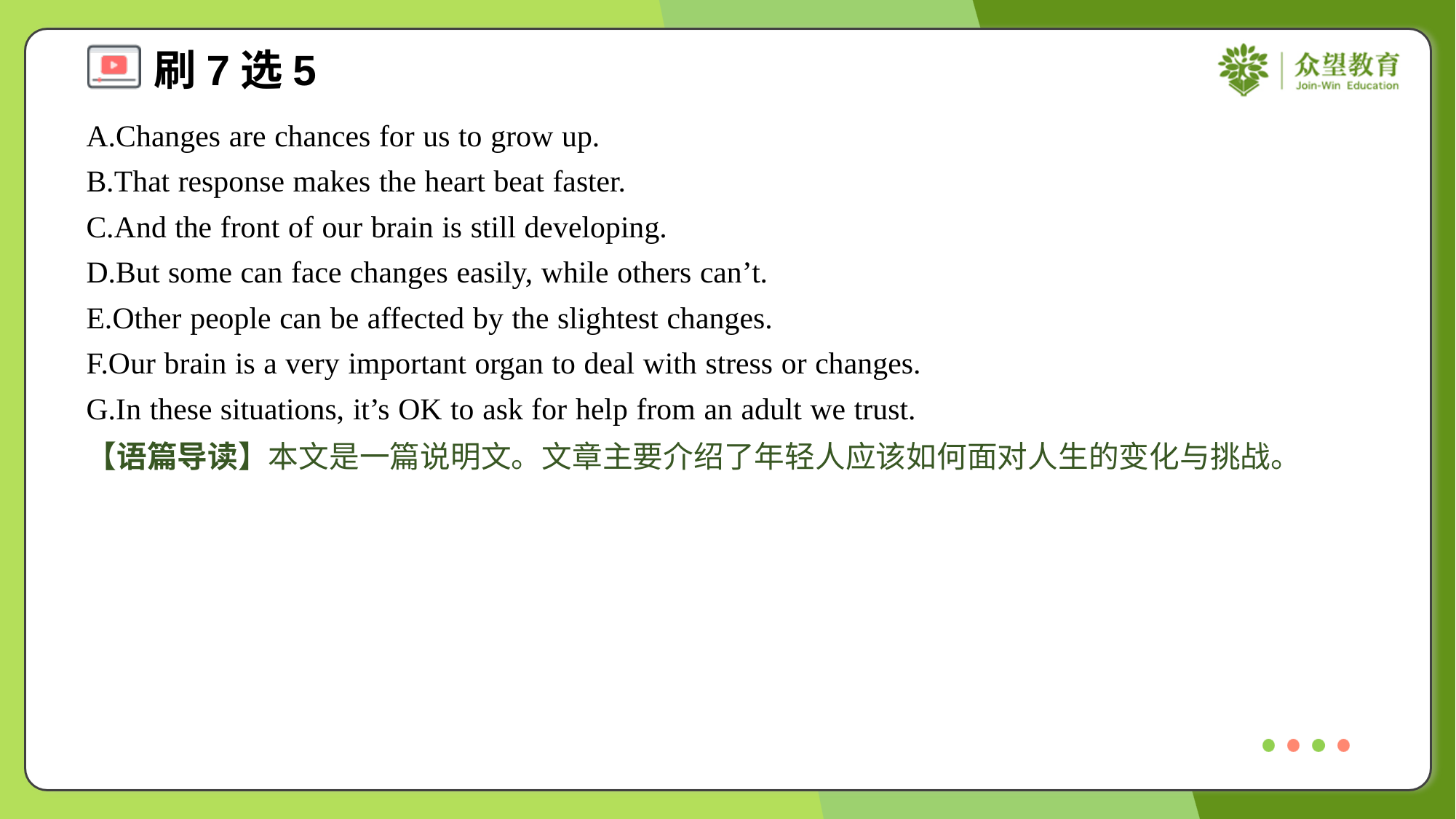

A.Changes are chances for us to grow up.
B.That response makes the heart beat faster.
C.And the front of our brain is still developing.
D.But some can face changes easily, while others can’t.
E.Other people can be affected by the slightest changes.
F.Our brain is a very important organ to deal with stress or changes.
G.In these situations, it’s OK to ask for help from an adult we trust.
【语篇导读】本文是一篇说明文。文章主要介绍了年轻人应该如何面对人生的变化与挑战。